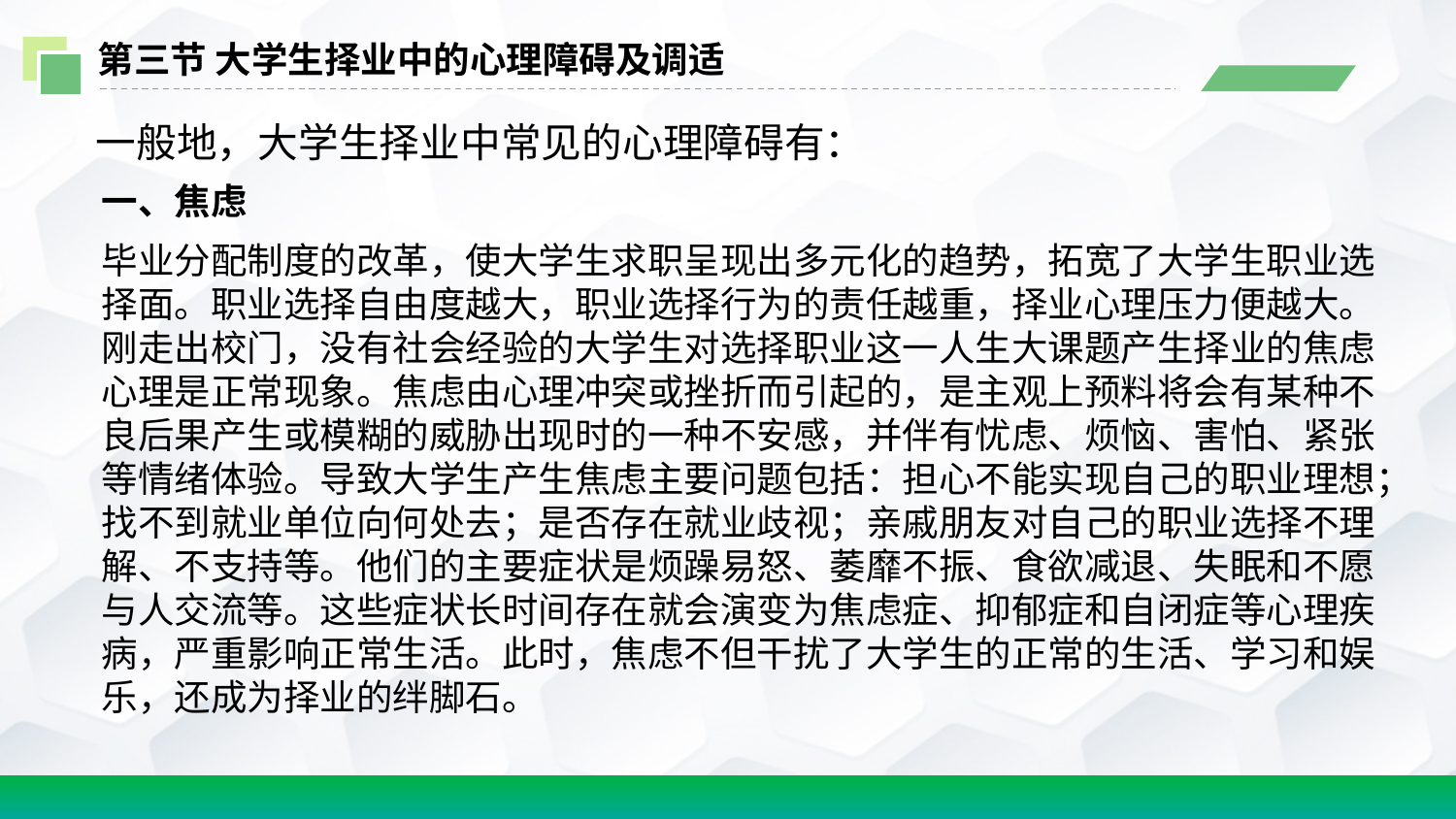

第三节 大学生择业中的心理障碍及调适
一般地，大学生择业中常见的心理障碍有：
一、焦虑
毕业分配制度的改革，使大学生求职呈现出多元化的趋势，拓宽了大学生职业选择面。职业选择自由度越大，职业选择行为的责任越重，择业心理压力便越大。刚走出校门，没有社会经验的大学生对选择职业这一人生大课题产生择业的焦虑心理是正常现象。焦虑由心理冲突或挫折而引起的，是主观上预料将会有某种不良后果产生或模糊的威胁出现时的一种不安感，并伴有忧虑、烦恼、害怕、紧张等情绪体验。导致大学生产生焦虑主要问题包括：担心不能实现自己的职业理想；找不到就业单位向何处去；是否存在就业歧视；亲戚朋友对自己的职业选择不理解、不支持等。他们的主要症状是烦躁易怒、萎靡不振、食欲减退、失眠和不愿与人交流等。这些症状长时间存在就会演变为焦虑症、抑郁症和自闭症等心理疾病，严重影响正常生活。此时，焦虑不但干扰了大学生的正常的生活、学习和娱乐，还成为择业的绊脚石。